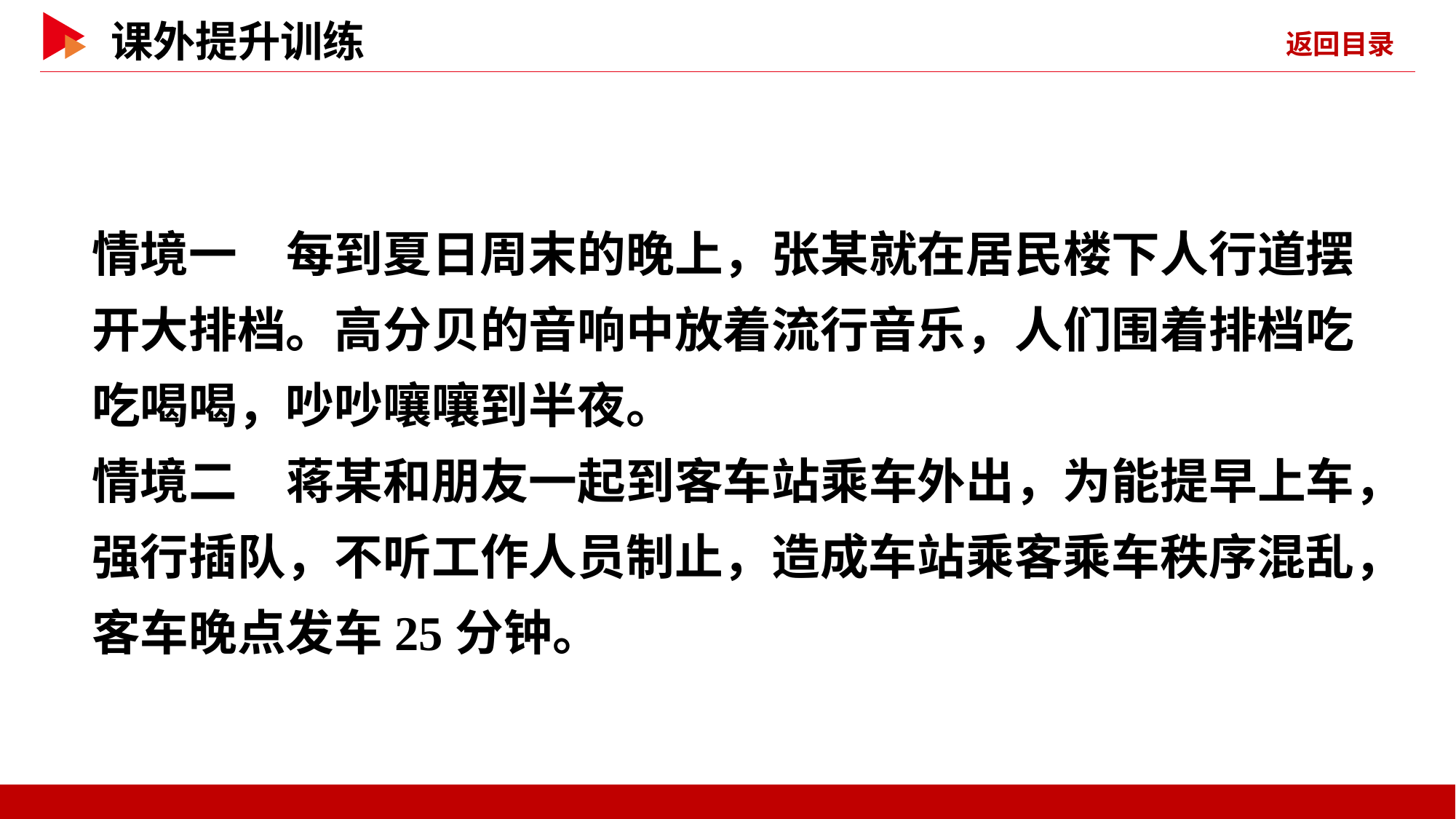

情境一　每到夏日周末的晚上，张某就在居民楼下人行道摆开大排档。高分贝的音响中放着流行音乐，人们围着排档吃吃喝喝，吵吵嚷嚷到半夜。
情境二　蒋某和朋友一起到客车站乘车外出，为能提早上车，强行插队，不听工作人员制止，造成车站乘客乘车秩序混乱，客车晚点发车25分钟。